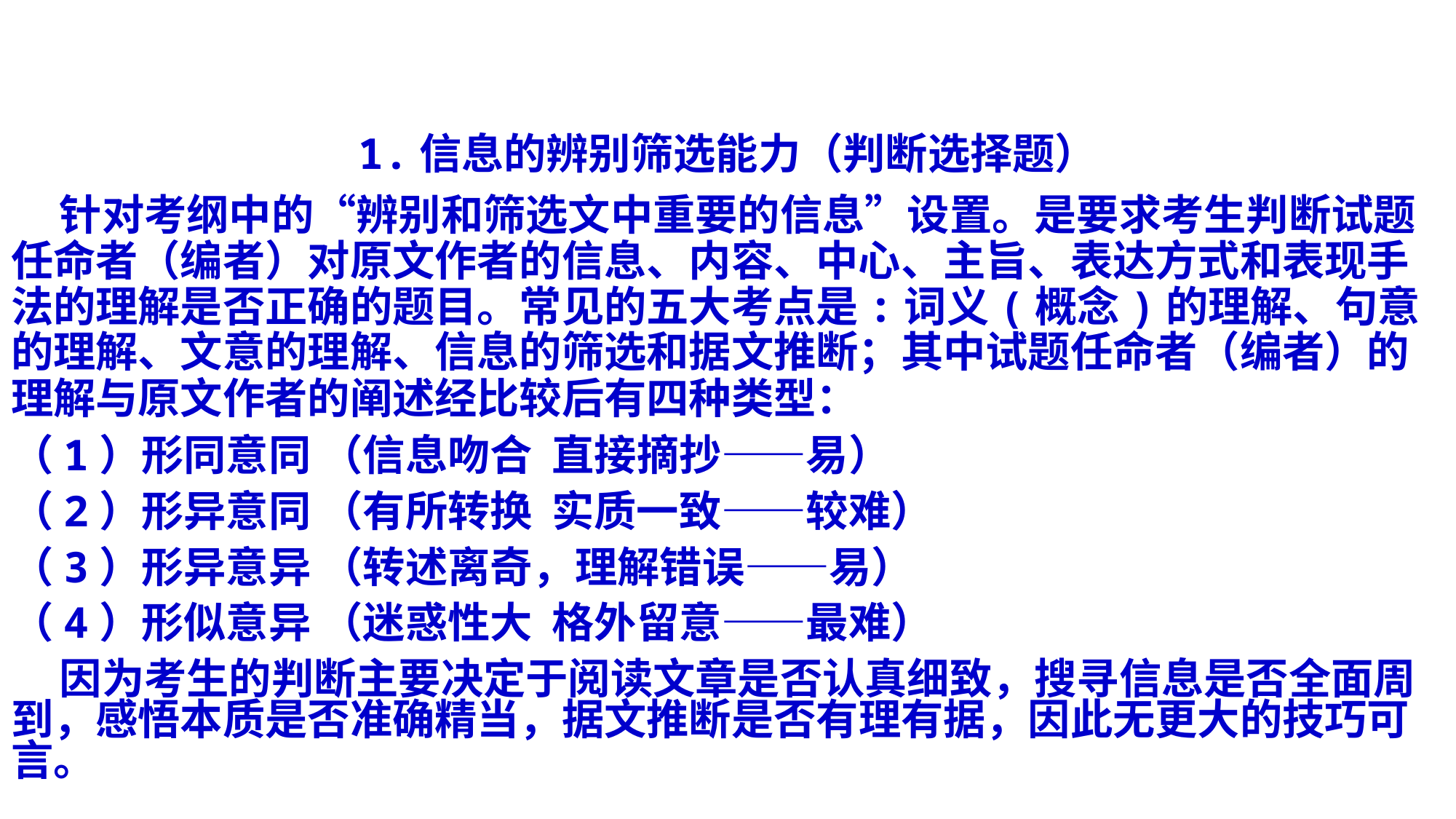

1.信息的辨别筛选能力（判断选择题）
    针对考纲中的“辨别和筛选文中重要的信息”设置。是要求考生判断试题任命者（编者）对原文作者的信息、内容、中心、主旨、表达方式和表现手法的理解是否正确的题目。常见的五大考点是:词义(概念)的理解、句意的理解、文意的理解、信息的筛选和据文推断；其中试题任命者（编者）的理解与原文作者的阐述经比较后有四种类型：
（1）形同意同 （信息吻合  直接摘抄——易）
（2）形异意同 （有所转换  实质一致——较难）
（3）形异意异 （转述离奇，理解错误——易）
（4）形似意异 （迷惑性大  格外留意——最难）
    因为考生的判断主要决定于阅读文章是否认真细致，搜寻信息是否全面周到，感悟本质是否准确精当，据文推断是否有理有据，因此无更大的技巧可言。

#